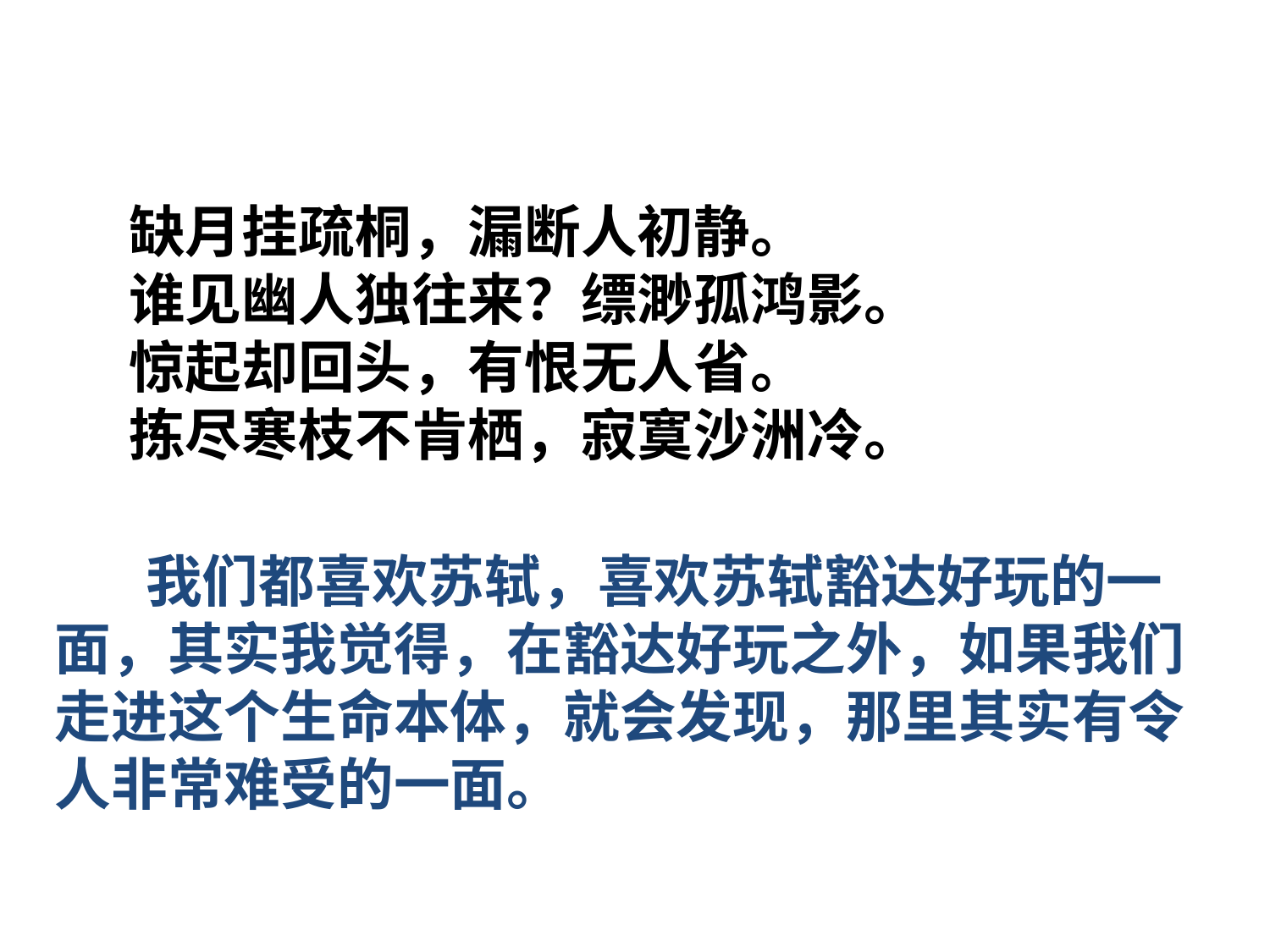

缺月挂疏桐，漏断人初静。
谁见幽人独往来？缥渺孤鸿影。
惊起却回头，有恨无人省。
拣尽寒枝不肯栖，寂寞沙洲冷。
      我们都喜欢苏轼，喜欢苏轼豁达好玩的一面，其实我觉得，在豁达好玩之外，如果我们走进这个生命本体，就会发现，那里其实有令人非常难受的一面。